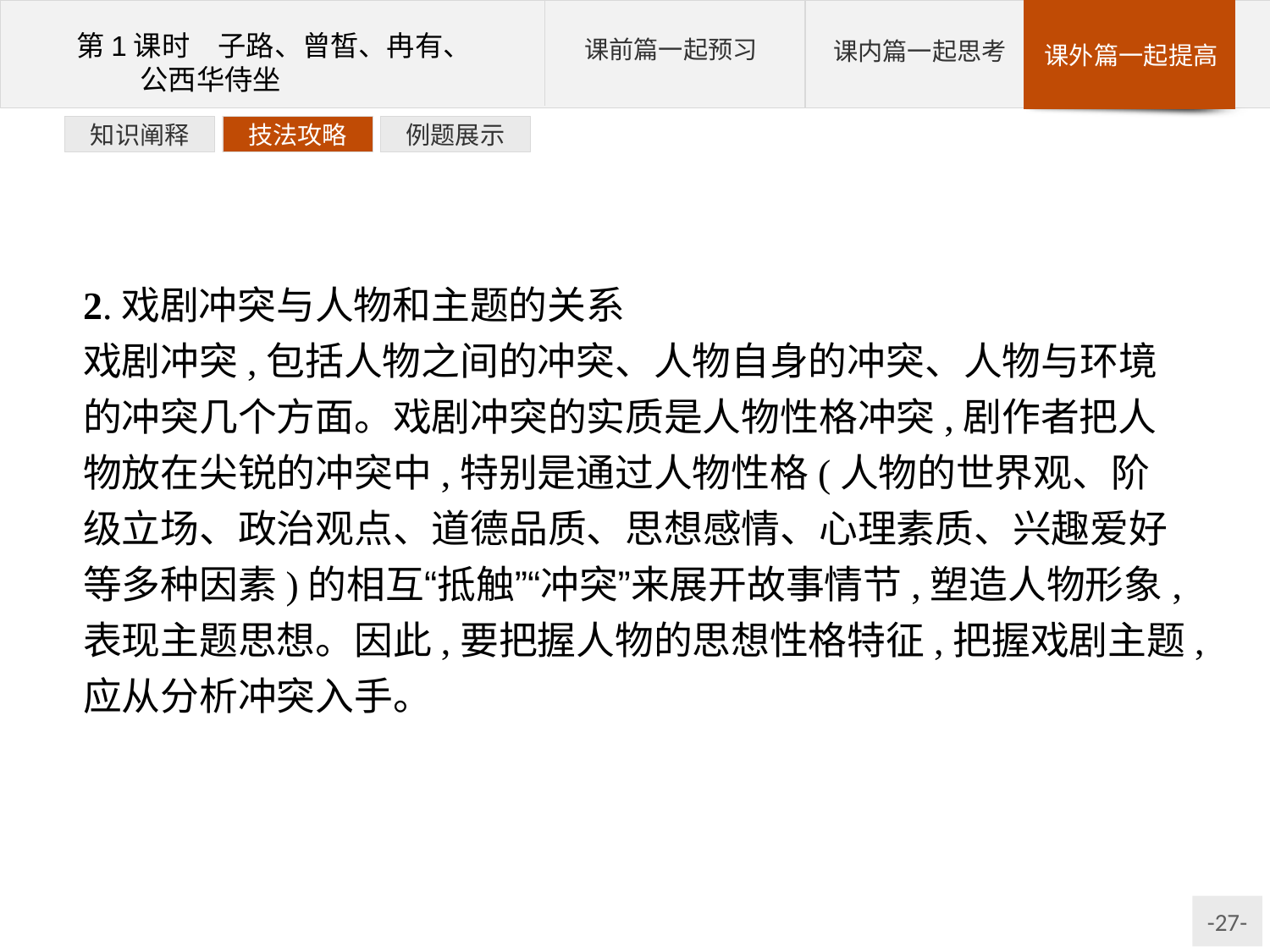

例题展示
技法攻略
知识阐释
2.戏剧冲突与人物和主题的关系
戏剧冲突,包括人物之间的冲突、人物自身的冲突、人物与环境的冲突几个方面。戏剧冲突的实质是人物性格冲突,剧作者把人物放在尖锐的冲突中,特别是通过人物性格(人物的世界观、阶级立场、政治观点、道德品质、思想感情、心理素质、兴趣爱好等多种因素)的相互“抵触”“冲突”来展开故事情节,塑造人物形象,表现主题思想。因此,要把握人物的思想性格特征,把握戏剧主题,应从分析冲突入手。